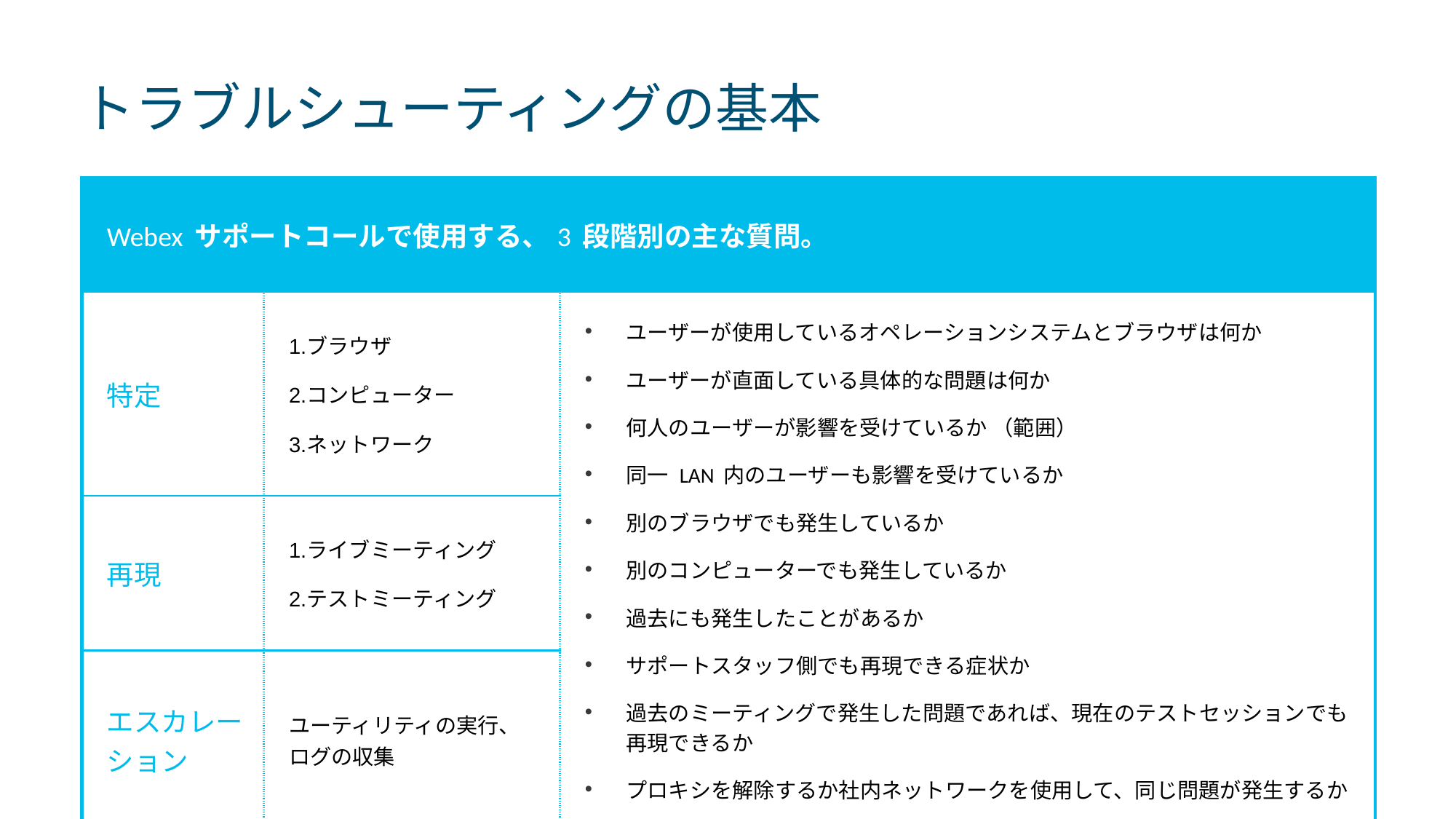

# トラブルシューティングの基本
| Webex サポートコールで使用する、3 段階別の主な質問。 |  |  |
| --- | --- | --- |
| 特定 | ブラウザ コンピューター ネットワーク | ユーザーが使用しているオペレーションシステムとブラウザは何か ユーザーが直面している具体的な問題は何か 何人のユーザーが影響を受けているか （範囲） 同一 LAN 内のユーザーも影響を受けているか 別のブラウザでも発生しているか 別のコンピューターでも発生しているか 過去にも発生したことがあるか サポートスタッフ側でも再現できる症状か 過去のミーティングで発生した問題であれば、現在のテストセッションでも再現できるか プロキシを解除するか社内ネットワークを使用して、同じ問題が発生するか |
| 再現 | ライブミーティング テストミーティング |  |
| エスカレーション | ユーティリティの実行、ログの収集 |  |